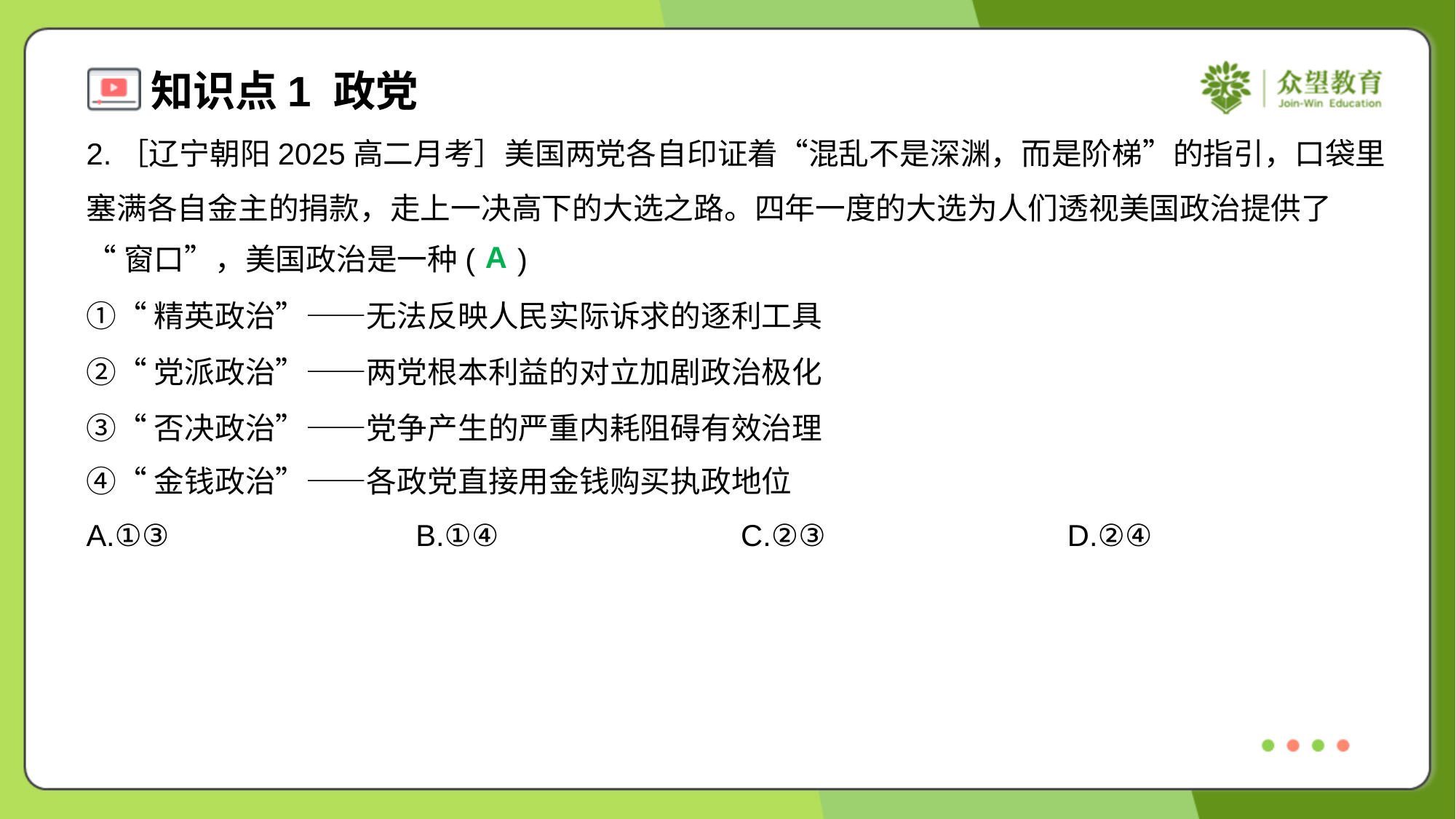

2.［辽宁朝阳2025高二月考］美国两党各自印证着“混乱不是深渊，而是阶梯”的指引，口袋里
塞满各自金主的捐款，走上一决高下的大选之路。四年一度的大选为人们透视美国政治提供了
“窗口”，美国政治是一种(     )
A
①“精英政治”——无法反映人民实际诉求的逐利工具
②“党派政治”——两党根本利益的对立加剧政治极化
③“否决政治”——党争产生的严重内耗阻碍有效治理
④“金钱政治”——各政党直接用金钱购买执政地位
A.①③	B.①④	C.②③	D.②④